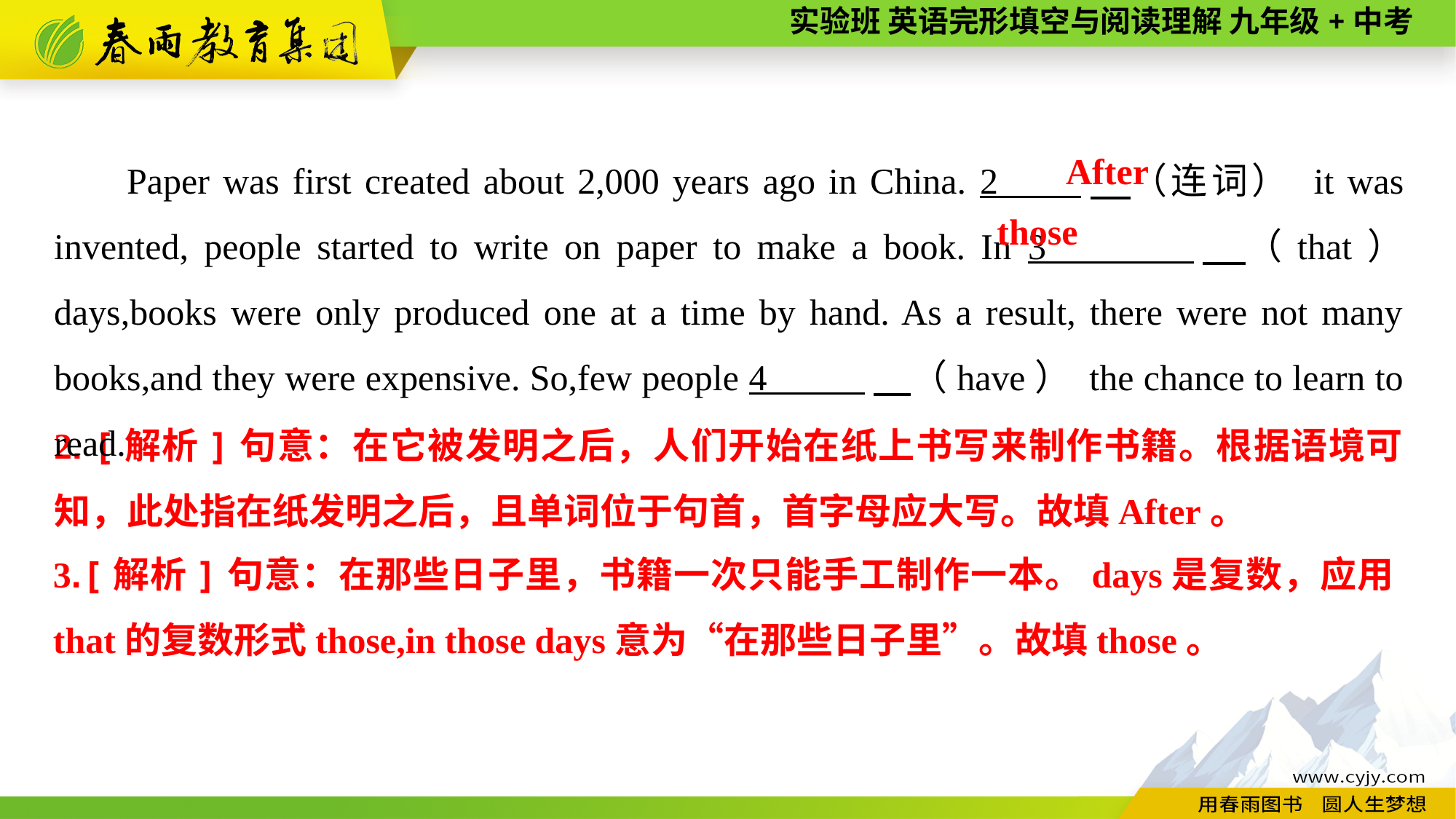

Paper was first created about 2,000 years ago in China. 2      　（连词） it was invented, people started to write on paper to make a book. In 3         　（that） days,books were only produced one at a time by hand. As a result, there were not many books,and they were expensive. So,few people 4          　（have） the chance to learn to read.
After
those
2. [解析]句意：在它被发明之后，人们开始在纸上书写来制作书籍。根据语境可知，此处指在纸发明之后，且单词位于句首，首字母应大写。故填After。
3.[解析]句意：在那些日子里，书籍一次只能手工制作一本。days是复数，应用that的复数形式those,in those days意为“在那些日子里”。故填those。